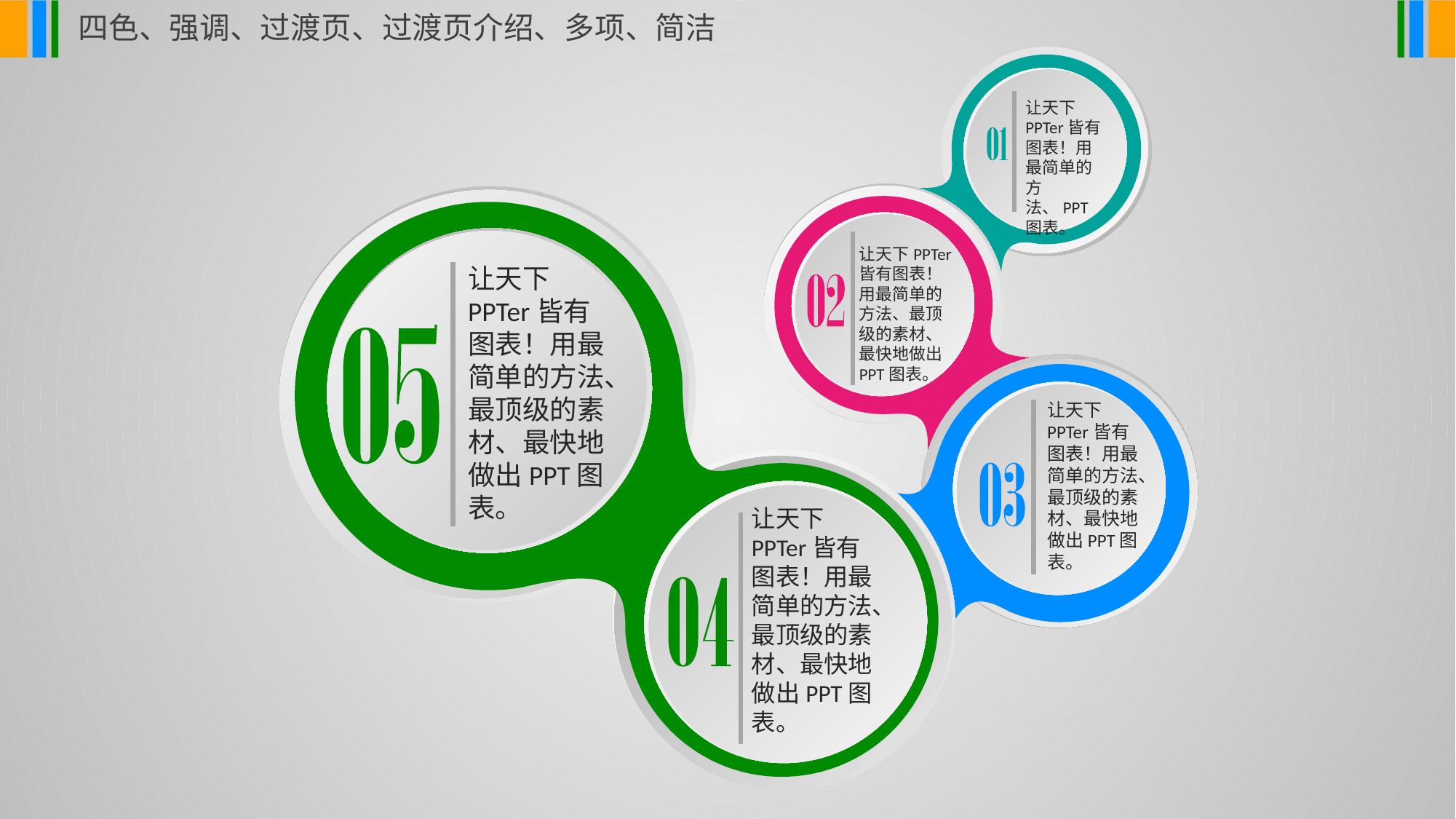

四色、强调、过渡页、过渡页介绍、多项、简洁

让天下PPTer皆有图表！用最简单的方法、PPT图表。

让天下PPTer皆有图表！用最简单的方法、最顶级的素材、最快地做出PPT图表。
让天下PPTer皆有图表！用最简单的方法、最顶级的素材、最快地做出PPT图表。

让天下PPTer皆有图表！用最简单的方法、最顶级的素材、最快地做出PPT图表。

让天下PPTer皆有图表！用最简单的方法、最顶级的素材、最快地做出PPT图表。